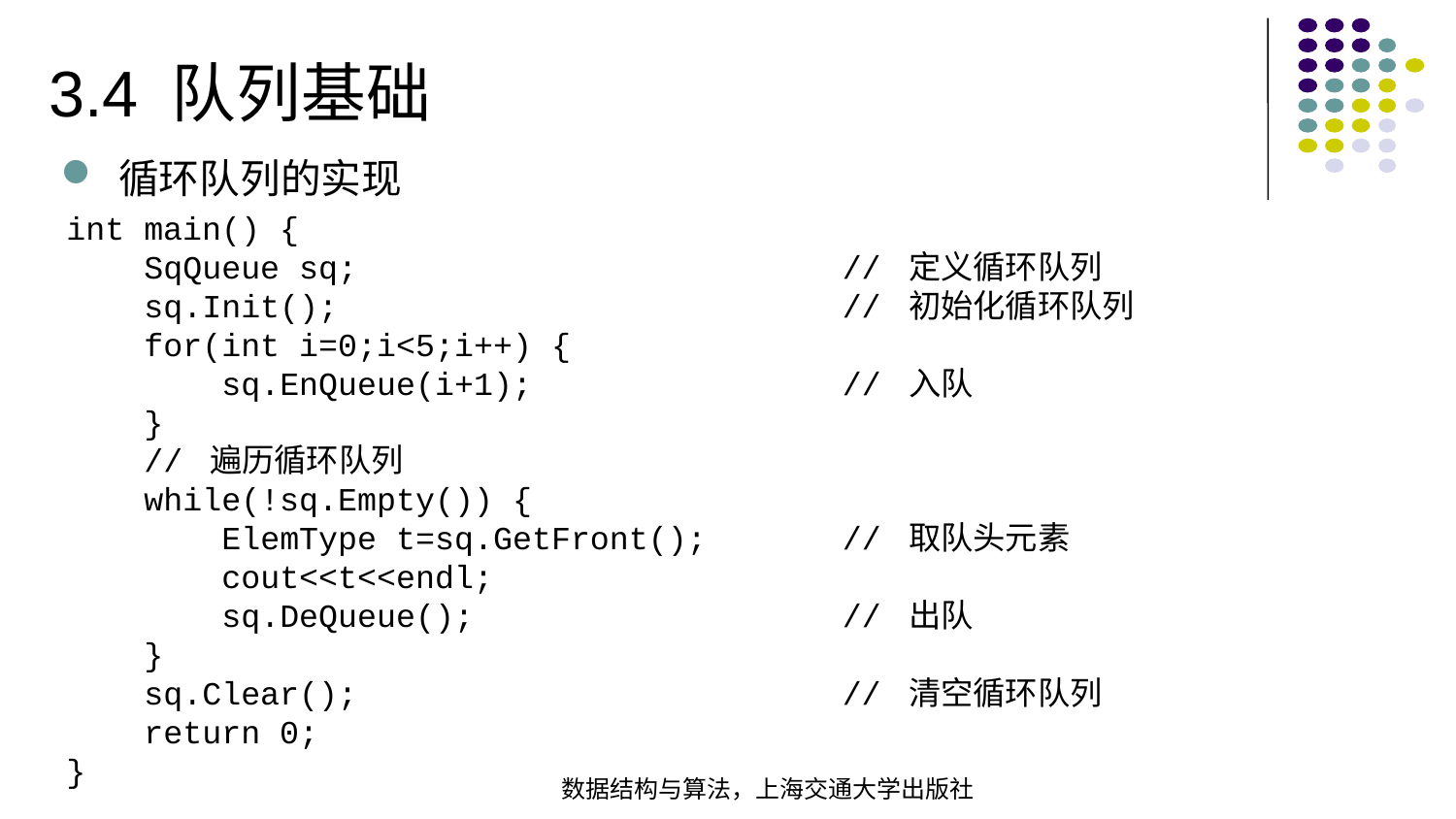

3.4 队列基础
循环队列的实现
int main() {    SqQueue sq;                         // 定义循环队列     sq.Init();                          // 初始化循环队列    for(int i=0;i<5;i++) {        sq.EnQueue(i+1);                // 入队    }    // 遍历循环队列    while(!sq.Empty()) {        ElemType t=sq.GetFront();       // 取队头元素         cout<<t<<endl;        sq.DeQueue();                   // 出队    }    sq.Clear();                         // 清空循环队列    return 0;
}